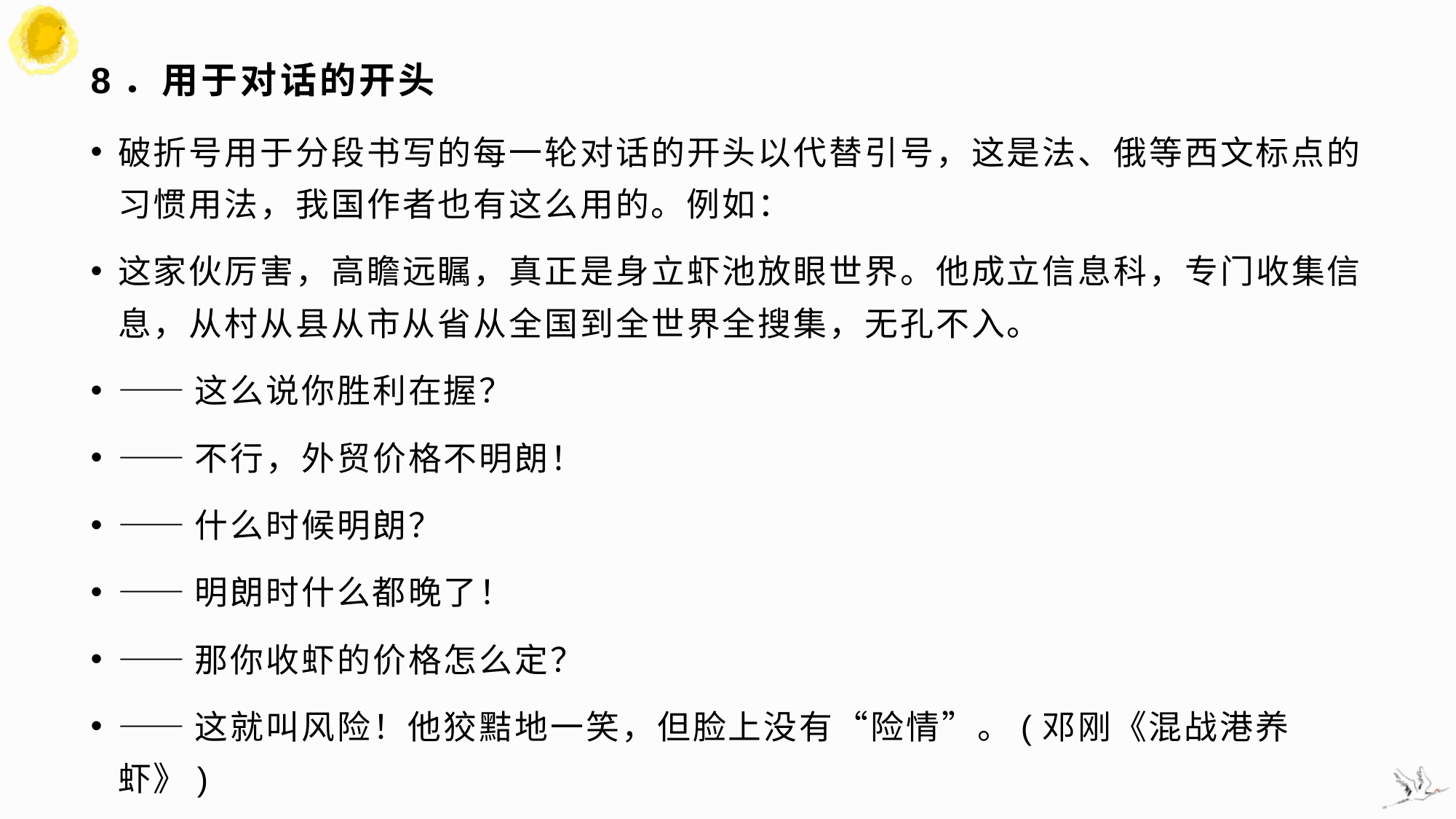

# 8．用于对话的开头
破折号用于分段书写的每一轮对话的开头以代替引号，这是法、俄等西文标点的习惯用法，我国作者也有这么用的。例如：
这家伙厉害，高瞻远瞩，真正是身立虾池放眼世界。他成立信息科，专门收集信息，从村从县从市从省从全国到全世界全搜集，无孔不入。
——这么说你胜利在握？
——不行，外贸价格不明朗！
——什么时候明朗？
——明朗时什么都晚了！
——那你收虾的价格怎么定？
——这就叫风险！他狡黠地一笑，但脸上没有“险情”。(邓刚《混战港养虾》)